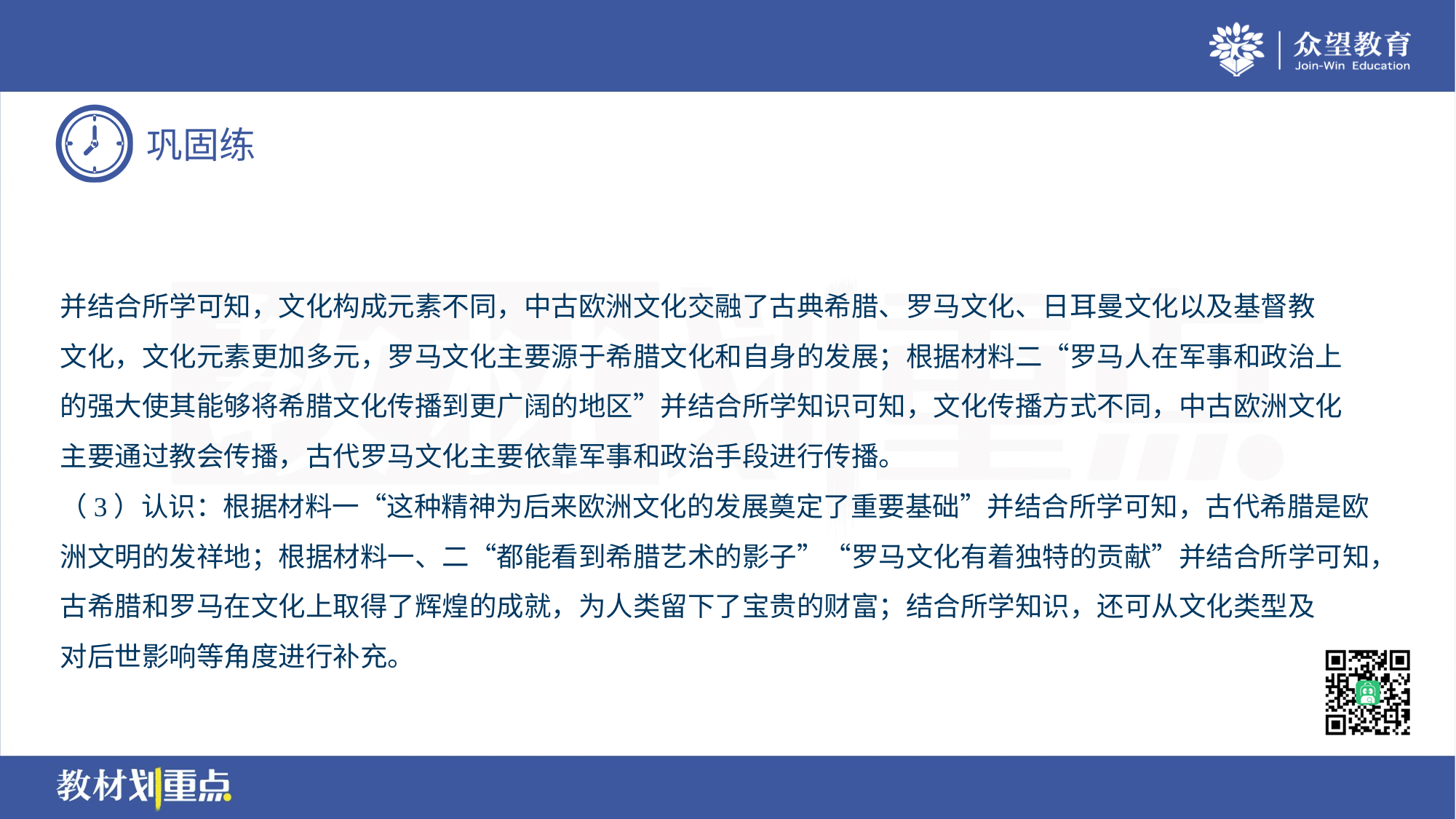

并结合所学可知，文化构成元素不同，中古欧洲文化交融了古典希腊、罗马文化、日耳曼文化以及基督教
文化，文化元素更加多元，罗马文化主要源于希腊文化和自身的发展；根据材料二“罗马人在军事和政治上
的强大使其能够将希腊文化传播到更广阔的地区”并结合所学知识可知，文化传播方式不同，中古欧洲文化
主要通过教会传播，古代罗马文化主要依靠军事和政治手段进行传播。
（3）认识：根据材料一“这种精神为后来欧洲文化的发展奠定了重要基础”并结合所学可知，古代希腊是欧
洲文明的发祥地；根据材料一、二“都能看到希腊艺术的影子”“罗马文化有着独特的贡献”并结合所学可知，
古希腊和罗马在文化上取得了辉煌的成就，为人类留下了宝贵的财富；结合所学知识，还可从文化类型及
对后世影响等角度进行补充。